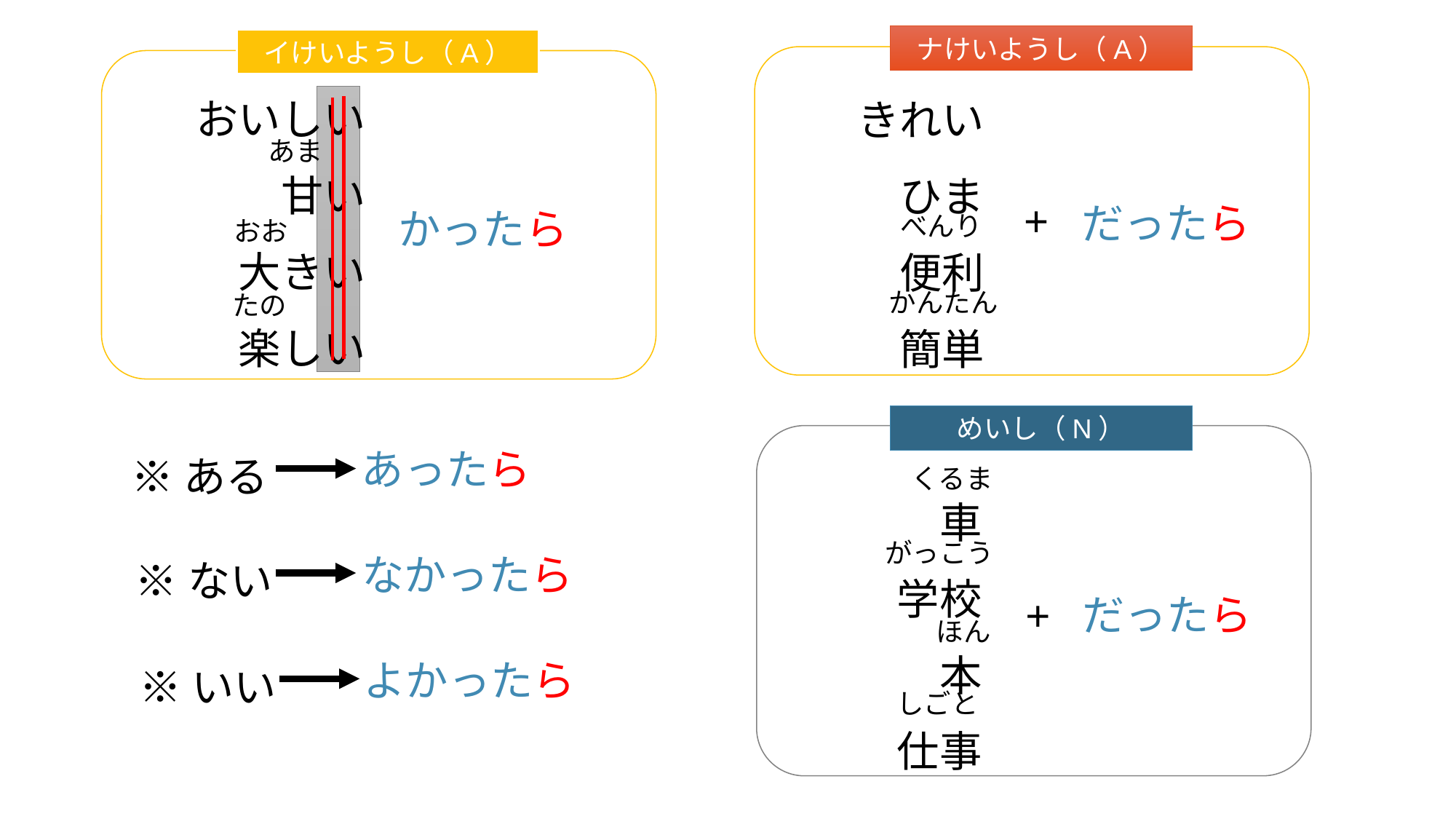

ナけいようし（A）
イけいようし（A）

おいしい
甘い
大きい
楽しい
きれい
ひま
便利
簡単

あま
+
だったら
かったら
べんり
おお
かんたん
たの
めいし（N）

あったら
※ある
くるま
車
学校
本
仕事
がっこう
なかったら
※ない
+
だったら
ほん
よかったら
※いい
しごと